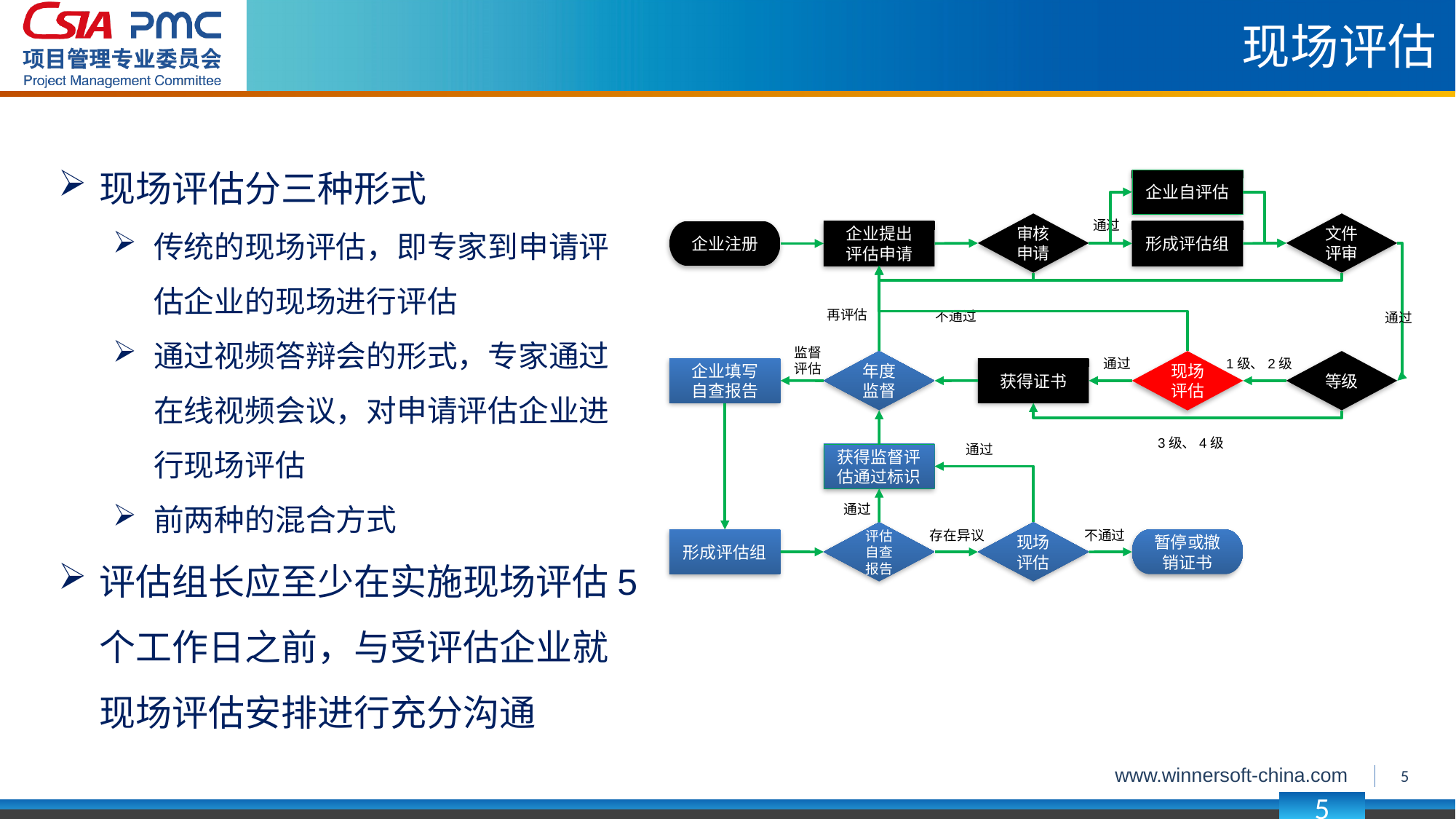

现场评估
现场评估分三种形式
传统的现场评估，即专家到申请评估企业的现场进行评估
通过视频答辩会的形式，专家通过在线视频会议，对申请评估企业进行现场评估
前两种的混合方式
评估组长应至少在实施现场评估5个工作日之前，与受评估企业就现场评估安排进行充分沟通
企业自评估
通过
审核申请
文件评审
企业提出
评估申请
形成评估组
企业注册
再评估
不通过
通过
监督
评估
通过
1级、2级
现场评估
年度监督
等级
企业填写
自查报告
获得证书
3级、4级
通过
获得监督评估通过标识
通过
存在异议
不通过
评估自查报告
现场评估
形成评估组
暂停或撤销证书